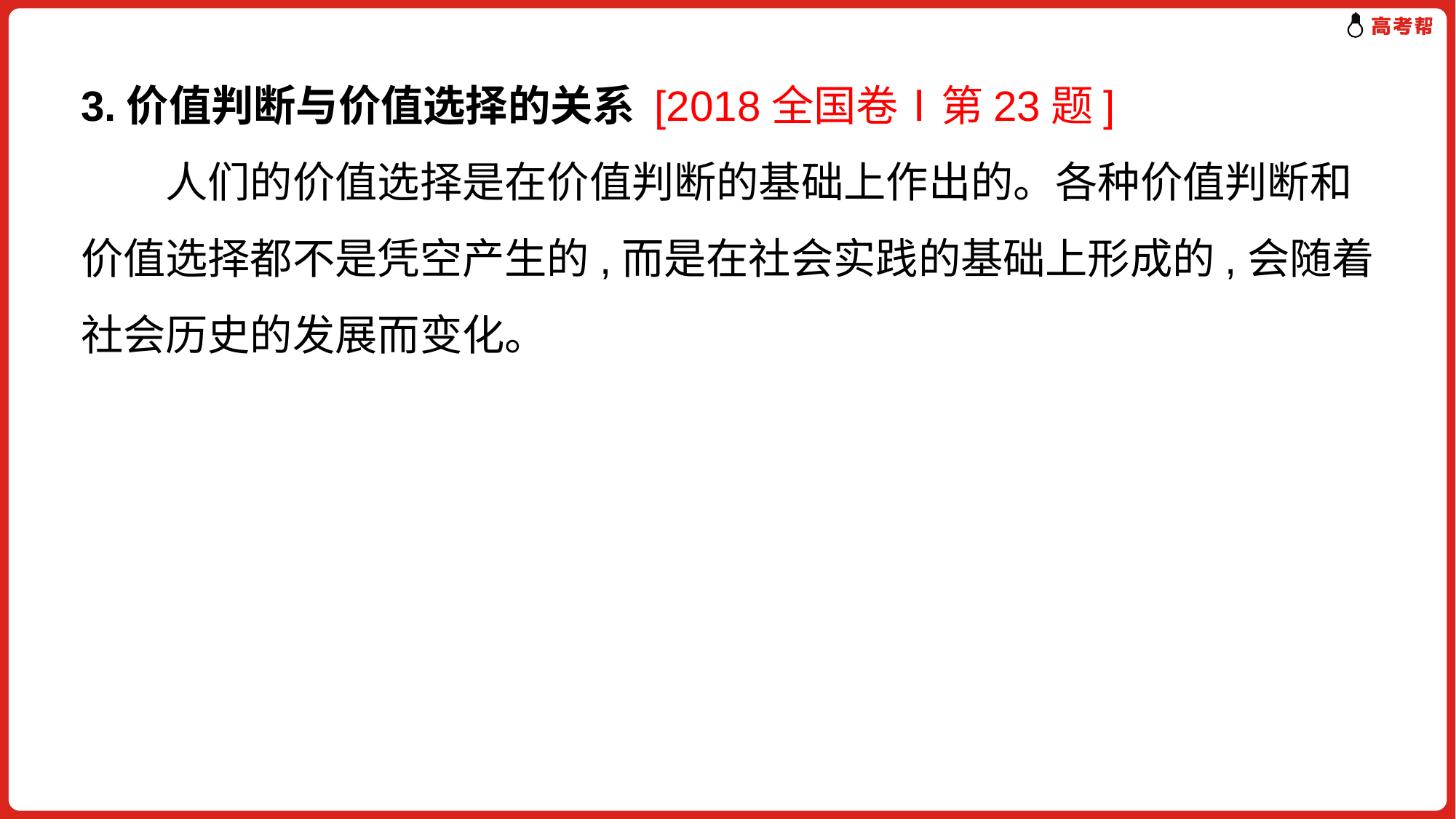

3.价值判断与价值选择的关系 [2018全国卷Ⅰ第23题]
　　人们的价值选择是在价值判断的基础上作出的。各种价值判断和价值选择都不是凭空产生的,而是在社会实践的基础上形成的,会随着社会历史的发展而变化。